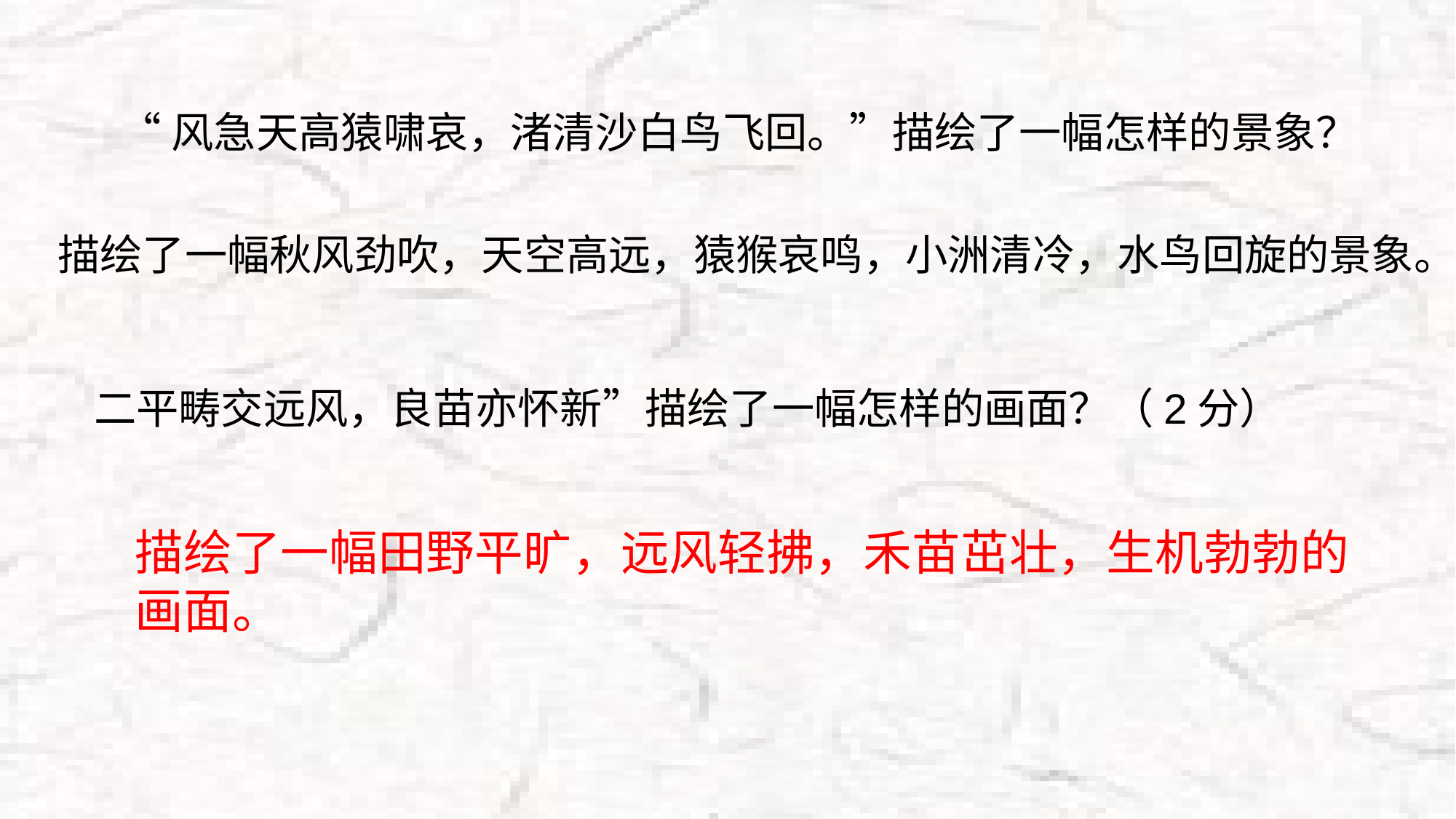

“风急天高猿啸哀，渚清沙白鸟飞回。”描绘了一幅怎样的景象？
描绘了一幅秋风劲吹，天空高远，猿猴哀鸣，小洲清冷，水鸟回旋的景象。
二平畴交远风，良苗亦怀新”描绘了一幅怎样的画面？（2分）
描绘了一幅田野平旷，远风轻拂，禾苗茁壮，生机勃勃的画面。